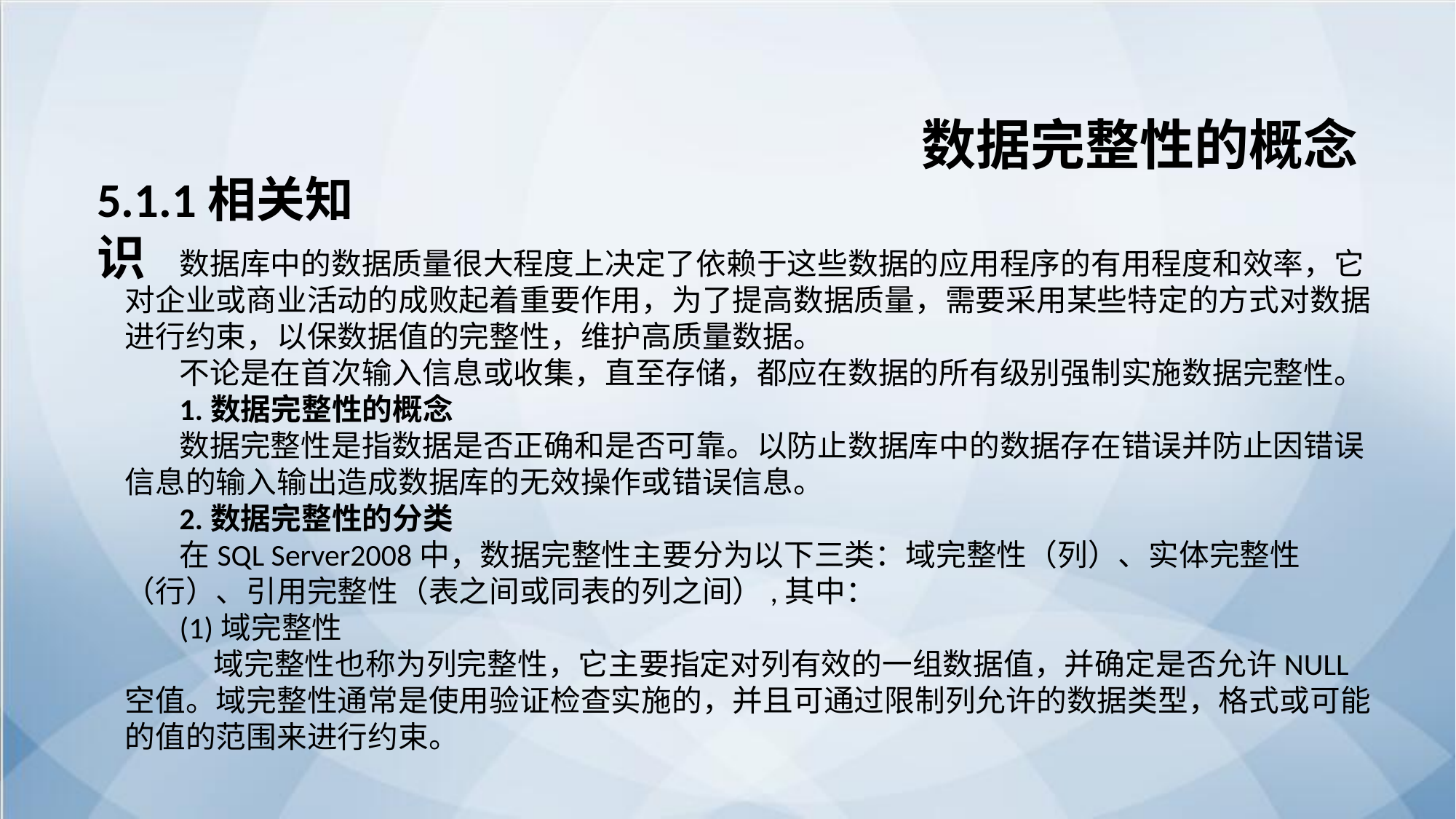

数据完整性的概念
5.1.1相关知识
数据库中的数据质量很大程度上决定了依赖于这些数据的应用程序的有用程度和效率，它对企业或商业活动的成败起着重要作用，为了提高数据质量，需要采用某些特定的方式对数据进行约束，以保数据值的完整性，维护高质量数据。
不论是在首次输入信息或收集，直至存储，都应在数据的所有级别强制实施数据完整性。
1.数据完整性的概念
数据完整性是指数据是否正确和是否可靠。以防止数据库中的数据存在错误并防止因错误信息的输入输出造成数据库的无效操作或错误信息。
2.数据完整性的分类
在SQL Server2008中，数据完整性主要分为以下三类：域完整性（列）、实体完整性（行）、引用完整性（表之间或同表的列之间）,其中：
(1)域完整性
    域完整性也称为列完整性，它主要指定对列有效的一组数据值，并确定是否允许NULL空值。域完整性通常是使用验证检查实施的，并且可通过限制列允许的数据类型，格式或可能的值的范围来进行约束。